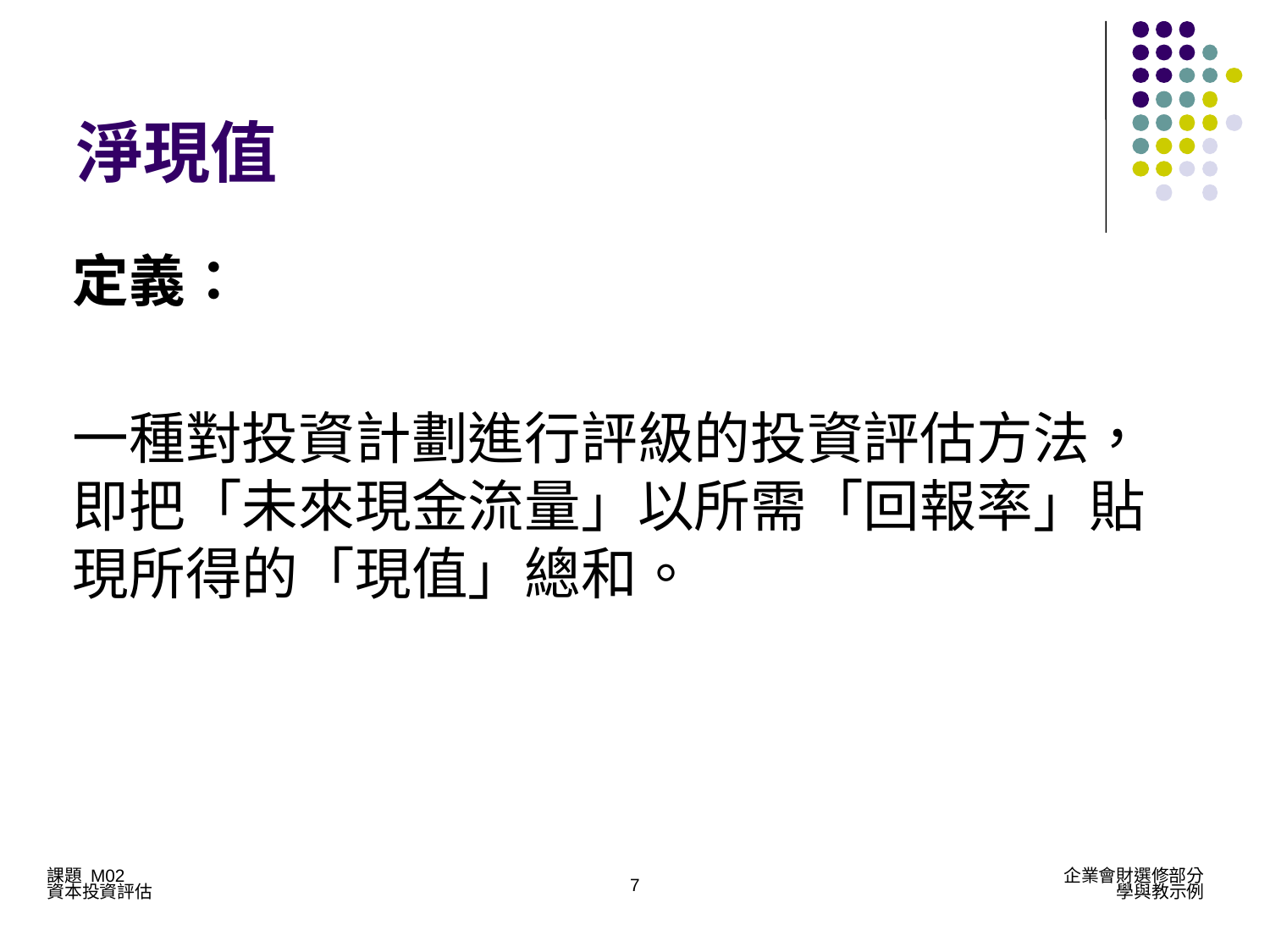

# 淨現值
定義：

一種對投資計劃進行評級的投資評估方法，即把「未來現金流量」以所需「回報率」貼現所得的「現值」總和。
7